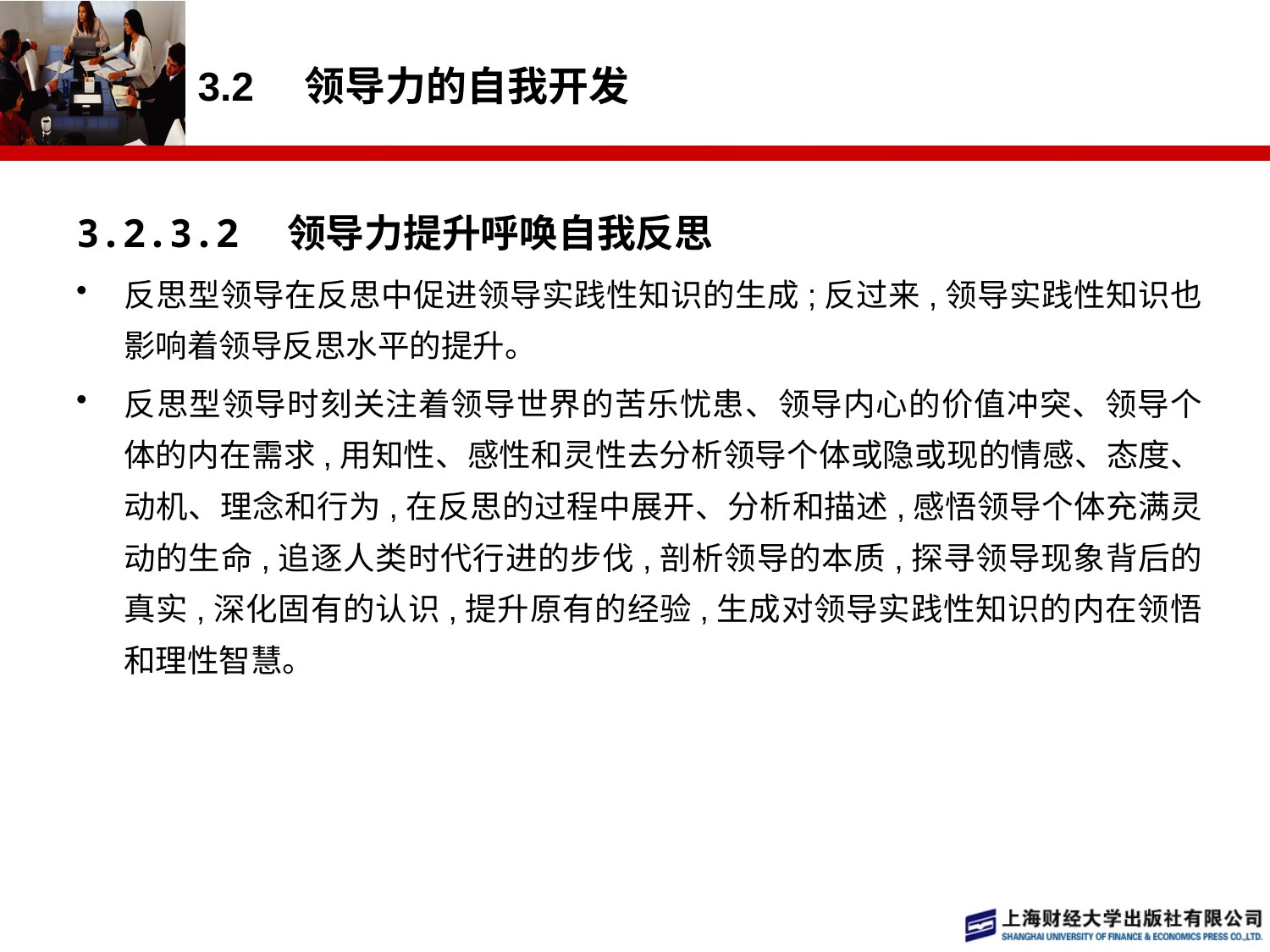

# 3.2　领导力的自我开发
3.2.3.2　领导力提升呼唤自我反思
反思型领导在反思中促进领导实践性知识的生成;反过来,领导实践性知识也影响着领导反思水平的提升。
反思型领导时刻关注着领导世界的苦乐忧患、领导内心的价值冲突、领导个体的内在需求,用知性、感性和灵性去分析领导个体或隐或现的情感、态度、动机、理念和行为,在反思的过程中展开、分析和描述,感悟领导个体充满灵动的生命,追逐人类时代行进的步伐,剖析领导的本质,探寻领导现象背后的真实,深化固有的认识,提升原有的经验,生成对领导实践性知识的内在领悟和理性智慧。